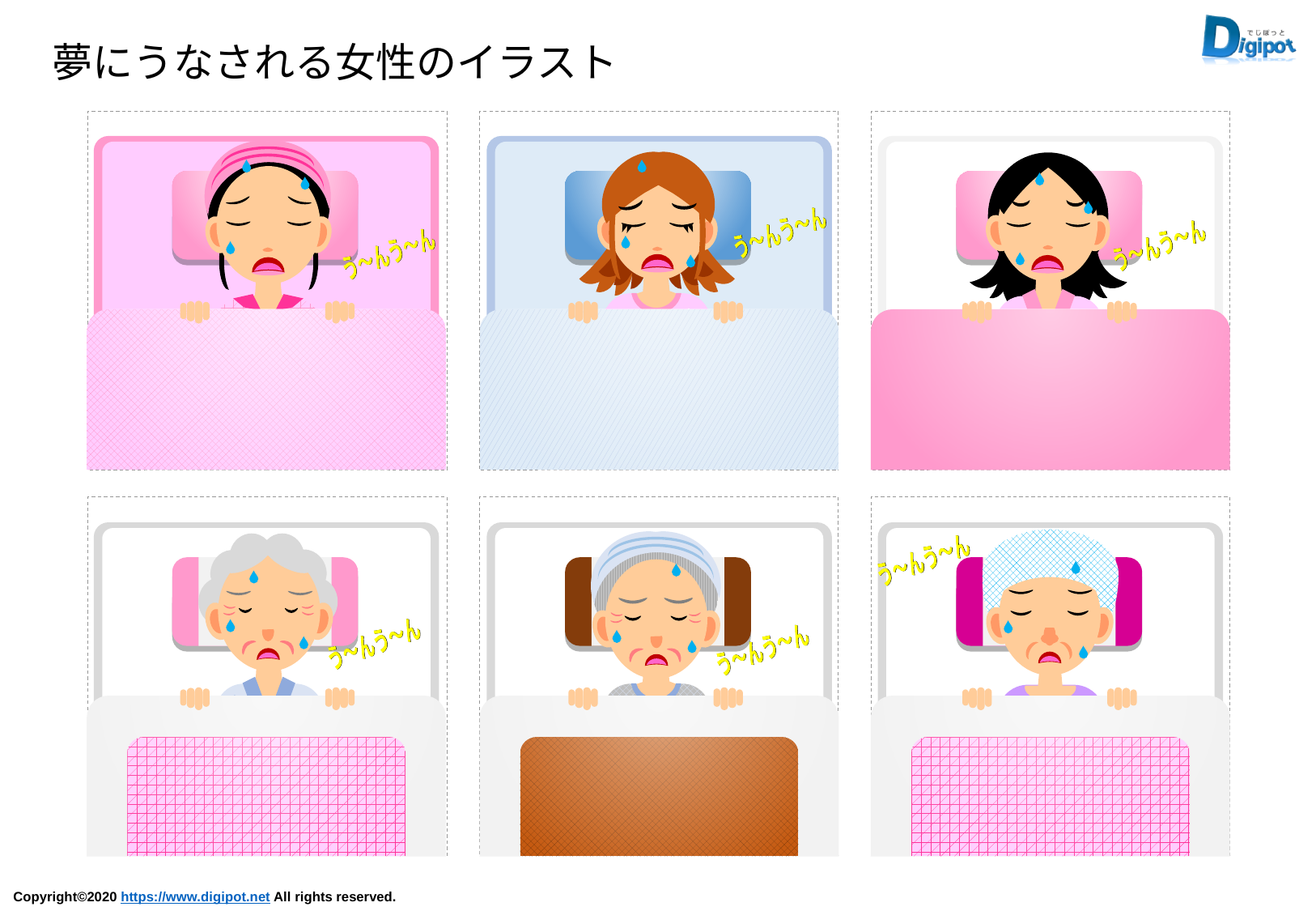

夢にうなされる女性のイラスト

う～んう～ん
う～んう～ん

う～んう～ん
う～んう～ん

う～んう～ん
う～んう～ん

う～んう～ん
う～んう～ん

う～んう～ん
う～んう～ん

う～んう～ん
う～んう～ん